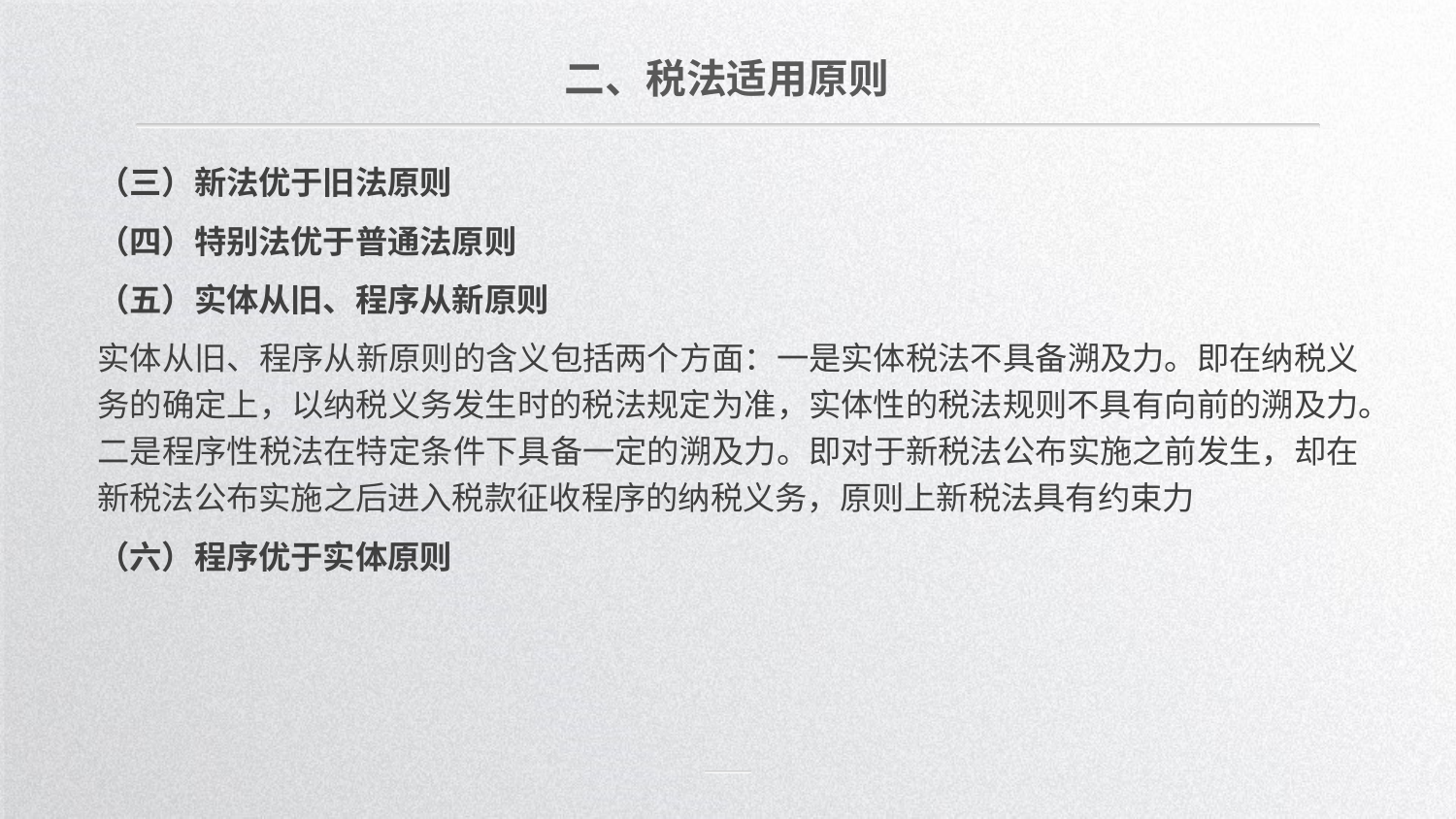

二、税法适用原则
（三）新法优于旧法原则
（四）特别法优于普通法原则
（五）实体从旧、程序从新原则
实体从旧、程序从新原则的含义包括两个方面：一是实体税法不具备溯及力。即在纳税义务的确定上，以纳税义务发生时的税法规定为准，实体性的税法规则不具有向前的溯及力。二是程序性税法在特定条件下具备一定的溯及力。即对于新税法公布实施之前发生，却在新税法公布实施之后进入税款征收程序的纳税义务，原则上新税法具有约束力
（六）程序优于实体原则